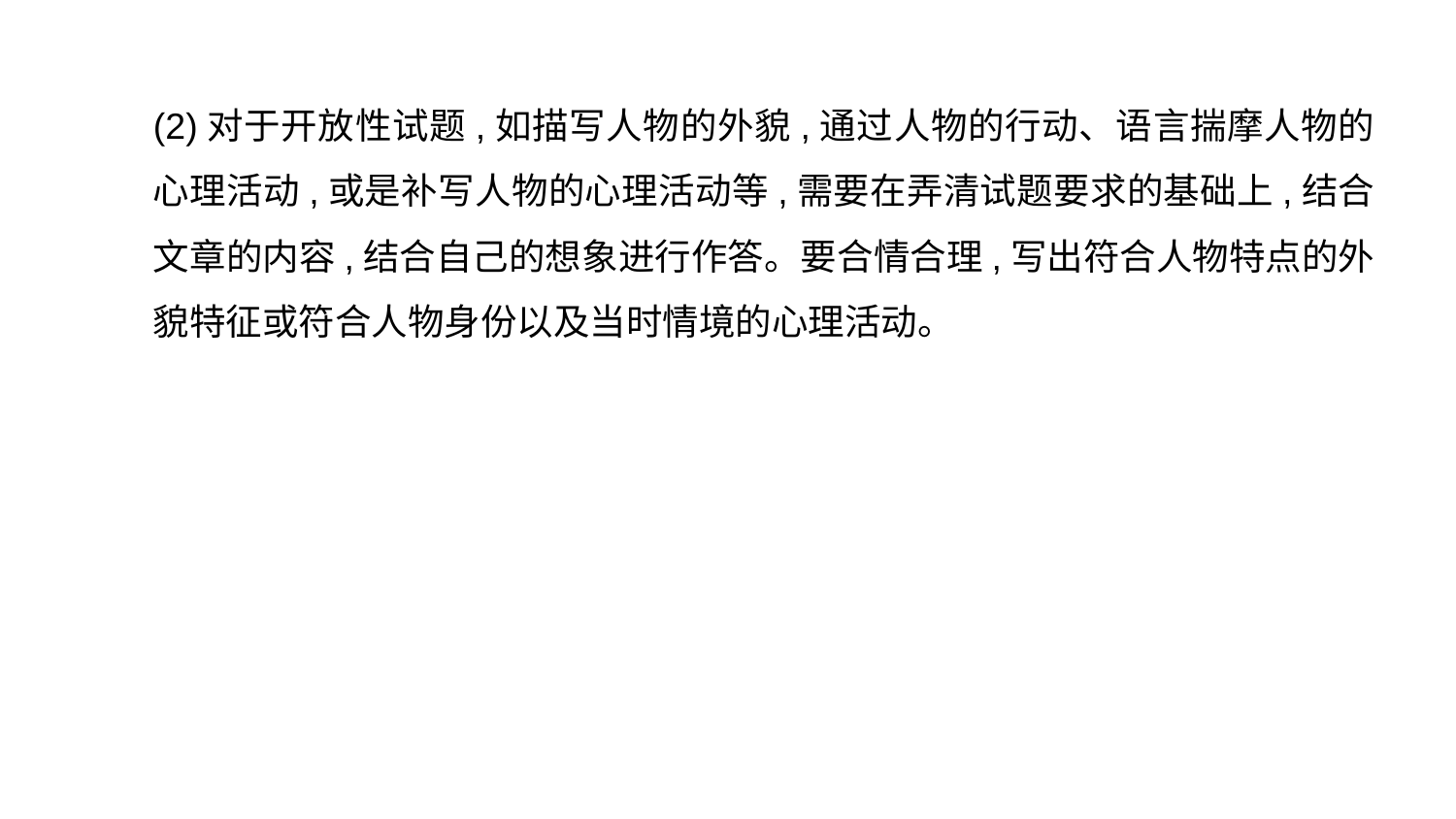

(2)对于开放性试题,如描写人物的外貌,通过人物的行动、语言揣摩人物的心理活动,或是补写人物的心理活动等,需要在弄清试题要求的基础上,结合文章的内容,结合自己的想象进行作答。要合情合理,写出符合人物特点的外貌特征或符合人物身份以及当时情境的心理活动。